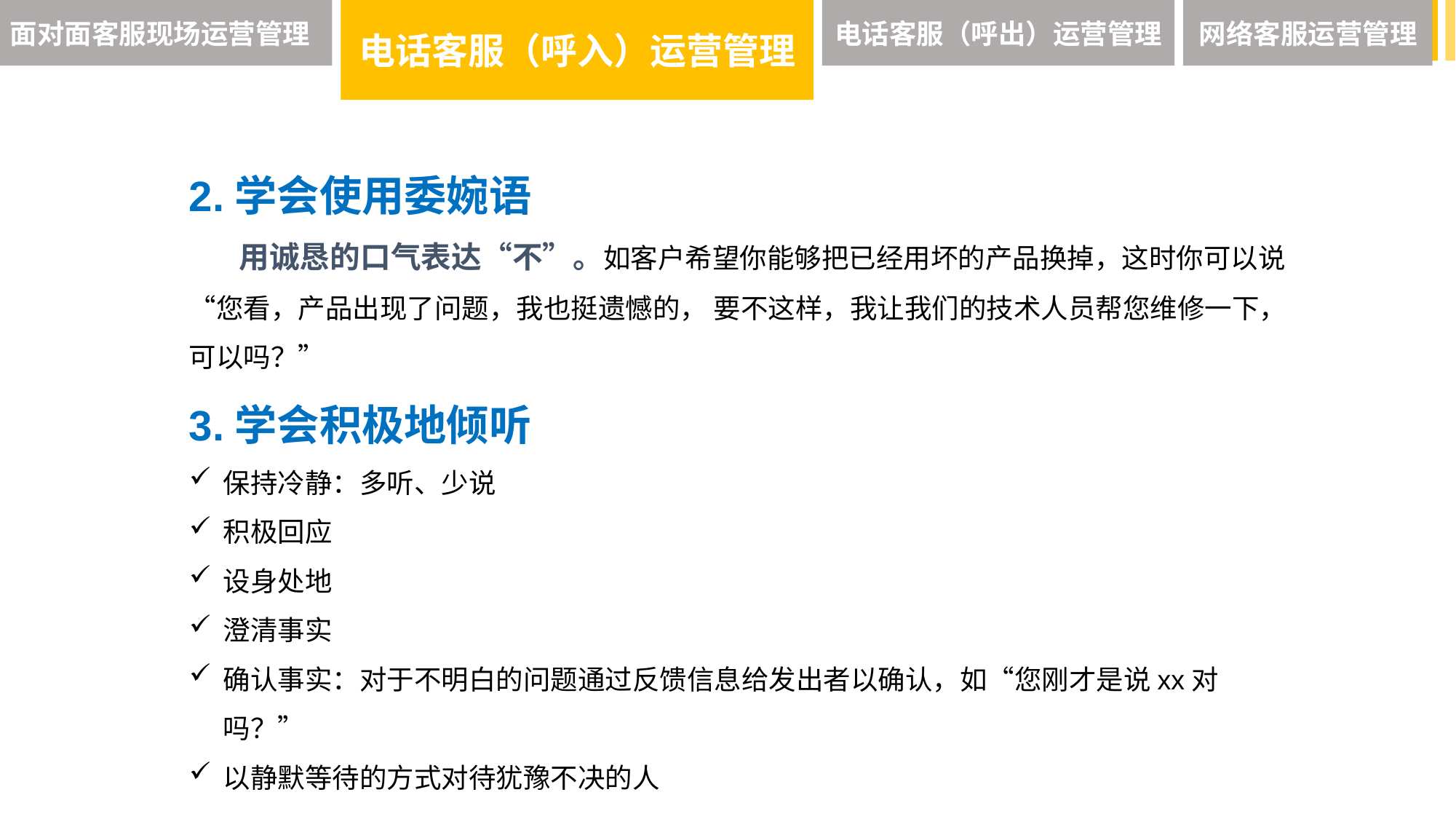

面对面客服现场运营管理
电话客服（呼入）运营管理
电话客服（呼出）运营管理
网络客服运营管理

2.学会使用委婉语
       用诚恳的口气表达“不”。如客户希望你能够把已经用坏的产品换掉，这时你可以说“您看，产品出现了问题，我也挺遗憾的， 要不这样，我让我们的技术人员帮您维修一下，可以吗？”
3.学会积极地倾听
保持冷静：多听、少说
积极回应
设身处地
澄清事实
确认事实：对于不明白的问题通过反馈信息给发出者以确认，如“您刚才是说xx对吗？”
以静默等待的方式对待犹豫不决的人